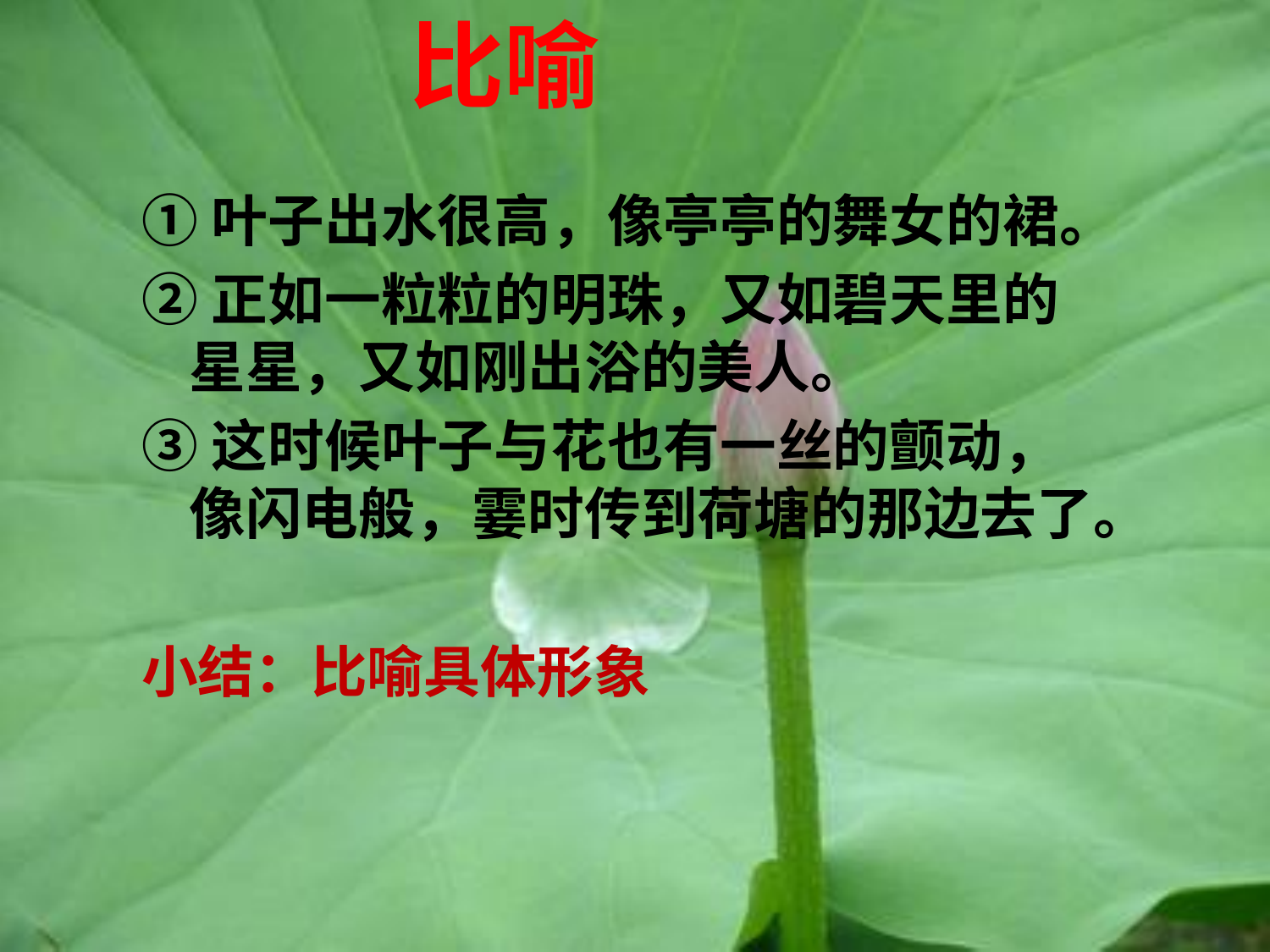

比喻
①叶子出水很高，像亭亭的舞女的裙。
②正如一粒粒的明珠，又如碧天里的星星，又如刚出浴的美人。
③这时候叶子与花也有一丝的颤动，像闪电般，霎时传到荷塘的那边去了。

小结：比喻具体形象